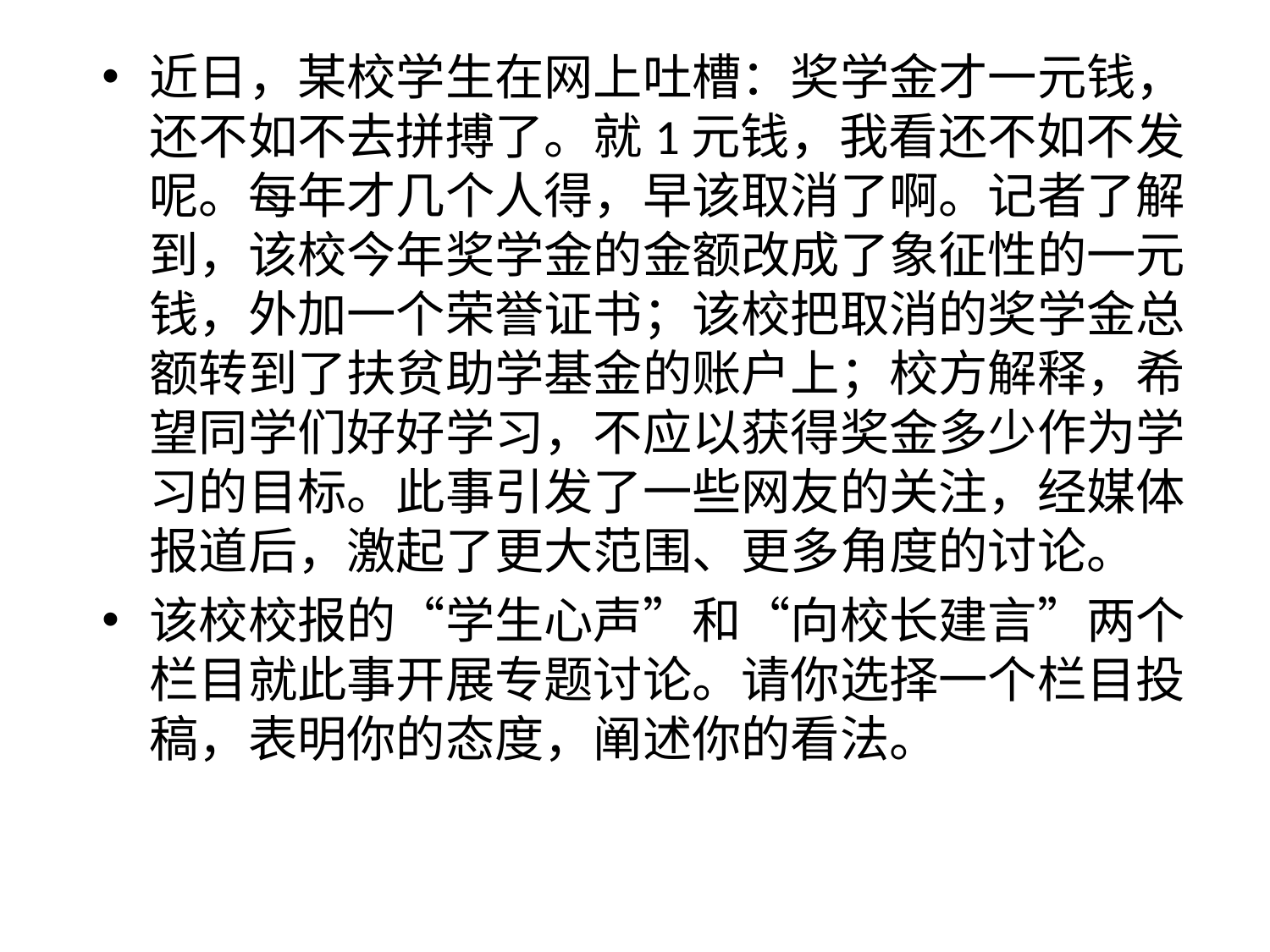

近日，某校学生在网上吐槽：奖学金才一元钱，还不如不去拼搏了。就1元钱，我看还不如不发呢。每年才几个人得，早该取消了啊。记者了解到，该校今年奖学金的金额改成了象征性的一元钱，外加一个荣誉证书；该校把取消的奖学金总额转到了扶贫助学基金的账户上；校方解释，希望同学们好好学习，不应以获得奖金多少作为学习的目标。此事引发了一些网友的关注，经媒体报道后，激起了更大范围、更多角度的讨论。
该校校报的“学生心声”和“向校长建言”两个栏目就此事开展专题讨论。请你选择一个栏目投稿，表明你的态度，阐述你的看法。